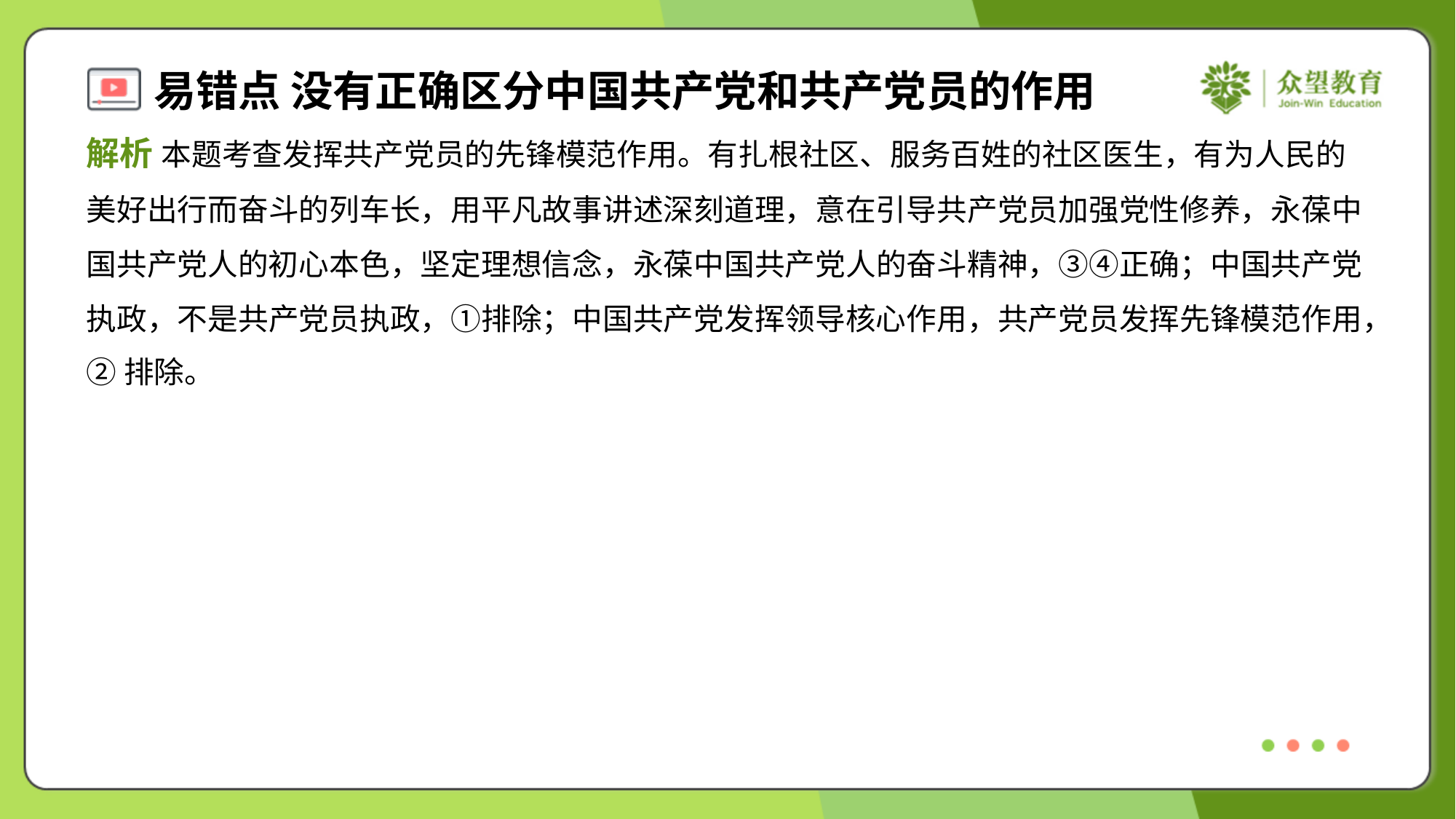

解析 本题考查发挥共产党员的先锋模范作用。有扎根社区、服务百姓的社区医生，有为人民的
美好出行而奋斗的列车长，用平凡故事讲述深刻道理，意在引导共产党员加强党性修养，永葆中
国共产党人的初心本色，坚定理想信念，永葆中国共产党人的奋斗精神，③④正确；中国共产党
执政，不是共产党员执政，①排除；中国共产党发挥领导核心作用，共产党员发挥先锋模范作用，
②排除。